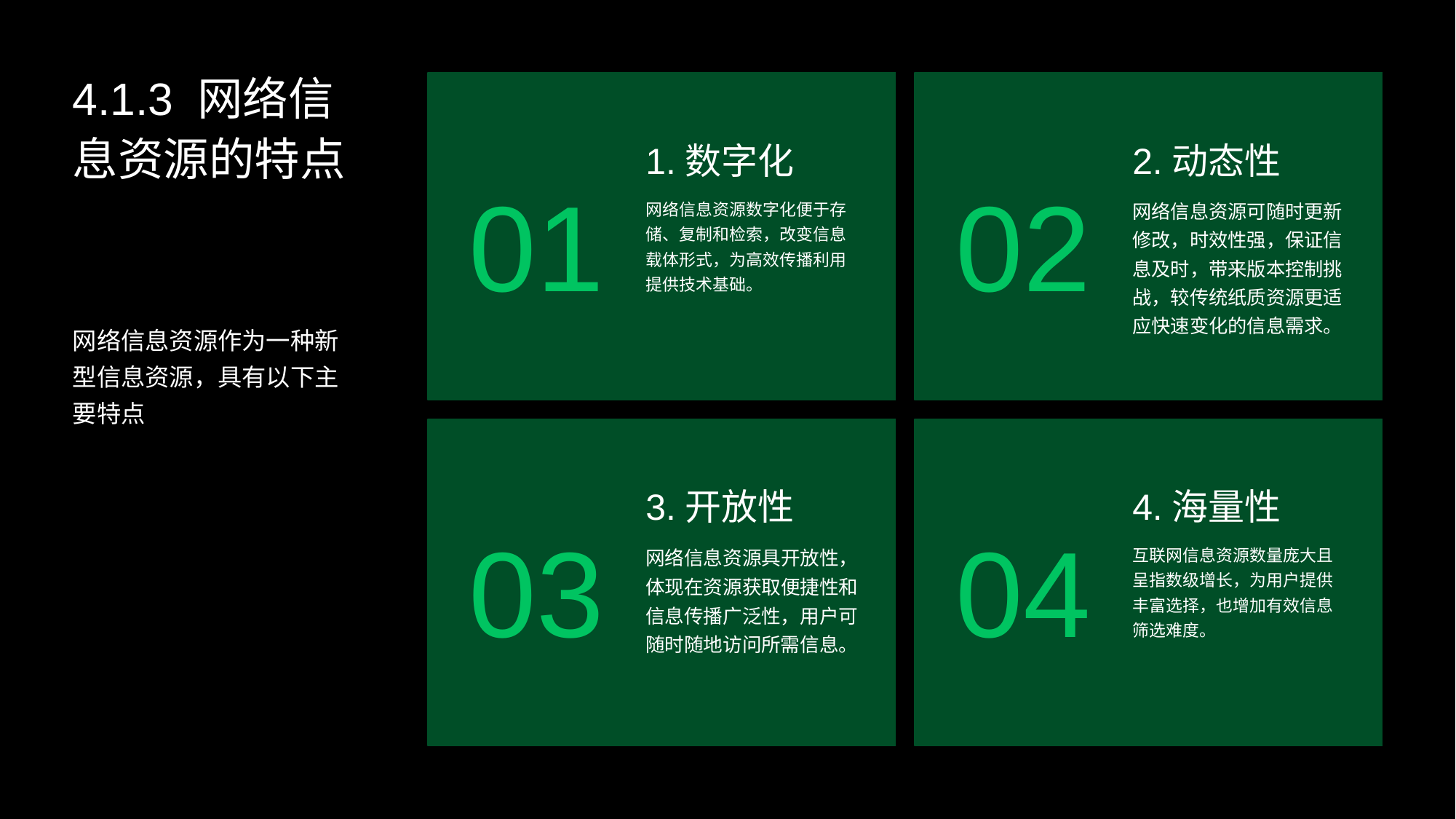

4.1.3 网络信息资源的特点

1.数字化
2.动态性
01
02
网络信息资源数字化便于存储、复制和检索，改变信息载体形式，为高效传播利用提供技术基础。
网络信息资源可随时更新修改，时效性强，保证信息及时，带来版本控制挑战，较传统纸质资源更适应快速变化的信息需求。
网络信息资源作为一种新型信息资源，具有以下主要特点

3.开放性
4.海量性
03
04
网络信息资源具开放性，体现在资源获取便捷性和信息传播广泛性，用户可随时随地访问所需信息。
互联网信息资源数量庞大且呈指数级增长，为用户提供丰富选择，也增加有效信息筛选难度。